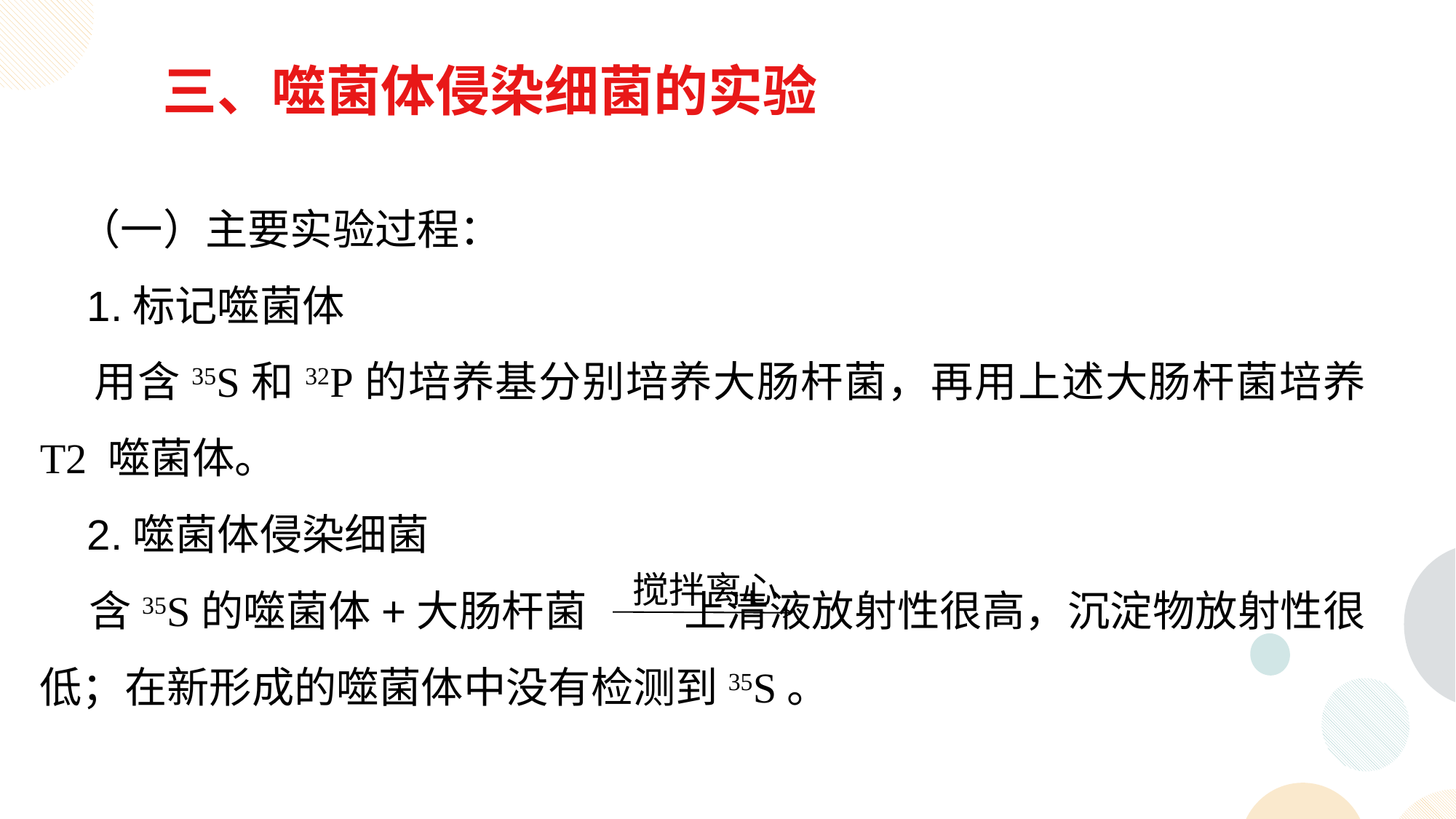

三、噬菌体侵染细菌的实验
   （一）主要实验过程：
    1.标记噬菌体
    用含35S和32P的培养基分别培养大肠杆菌，再用上述大肠杆菌培养 T2 噬菌体。
    2.噬菌体侵染细菌
    含35S的噬菌体+大肠杆菌          上清液放射性很高，沉淀物放射性很低；在新形成的噬菌体中没有检测到35S。

搅拌离心